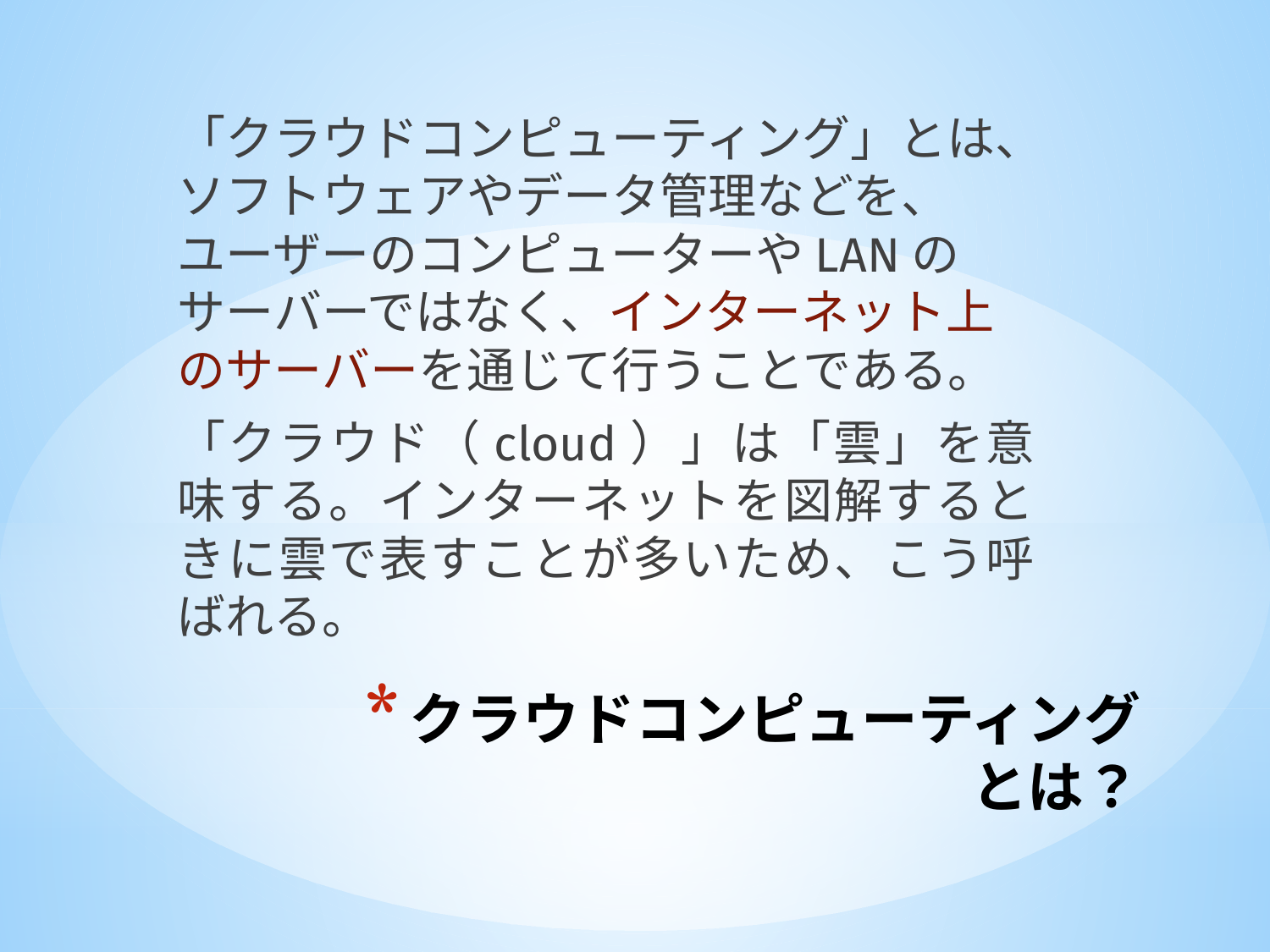

「クラウドコンピューティング」とは、ソフトウェアやデータ管理などを、ユーザーのコンピューターやLANのサーバーではなく、インターネット上のサーバーを通じて行うことである。
「クラウド（cloud）」は「雲」を意味する。インターネットを図解するときに雲で表すことが多いため、こう呼ばれる。
# クラウドコンピューティング とは？